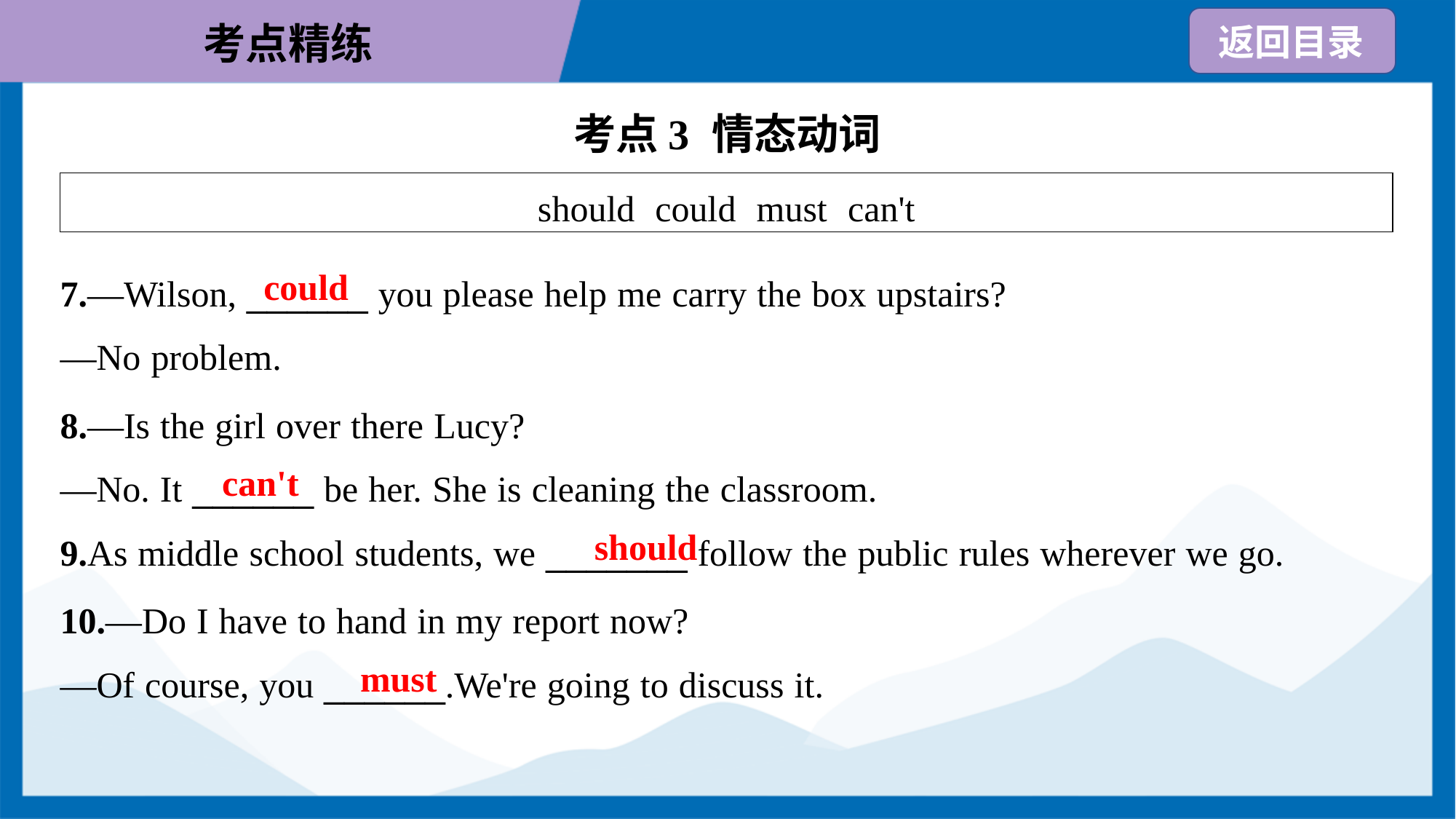

考点3 情态动词
| should could must can't |
| --- |
could
7.—Wilson, ______ you please help me carry the box upstairs?
—No problem.
8.—Is the girl over there Lucy?
—No. It ______ be her. She is cleaning the classroom.
can't
should
9.As middle school students, we _______ follow the public rules wherever we go.
10.—Do I have to hand in my report now?
—Of course, you ______.We're going to discuss it.
must